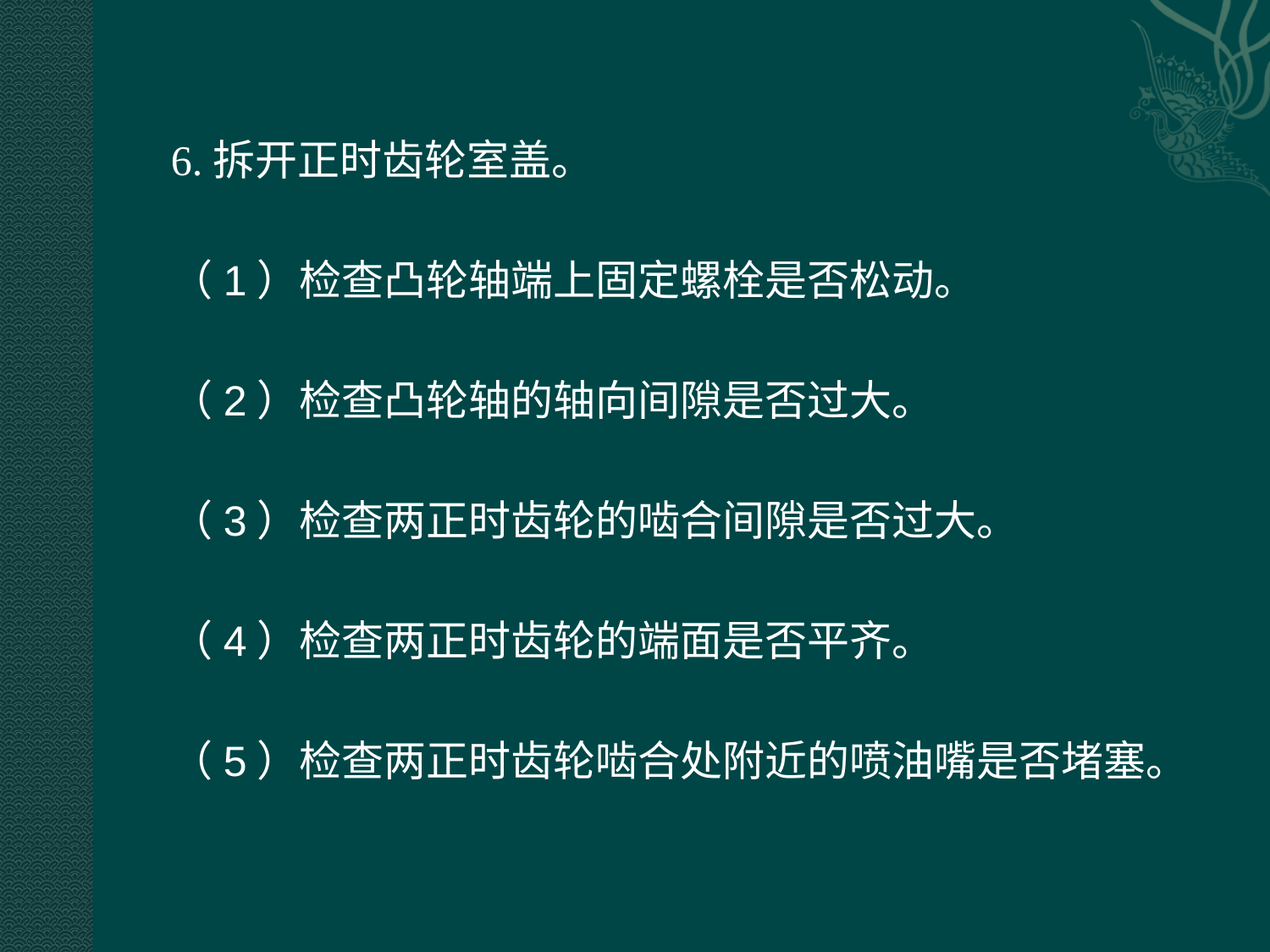

6.拆开正时齿轮室盖。
（1）检查凸轮轴端上固定螺栓是否松动。
（2）检查凸轮轴的轴向间隙是否过大。
（3）检查两正时齿轮的啮合间隙是否过大。
（4）检查两正时齿轮的端面是否平齐。
（5）检查两正时齿轮啮合处附近的喷油嘴是否堵塞。